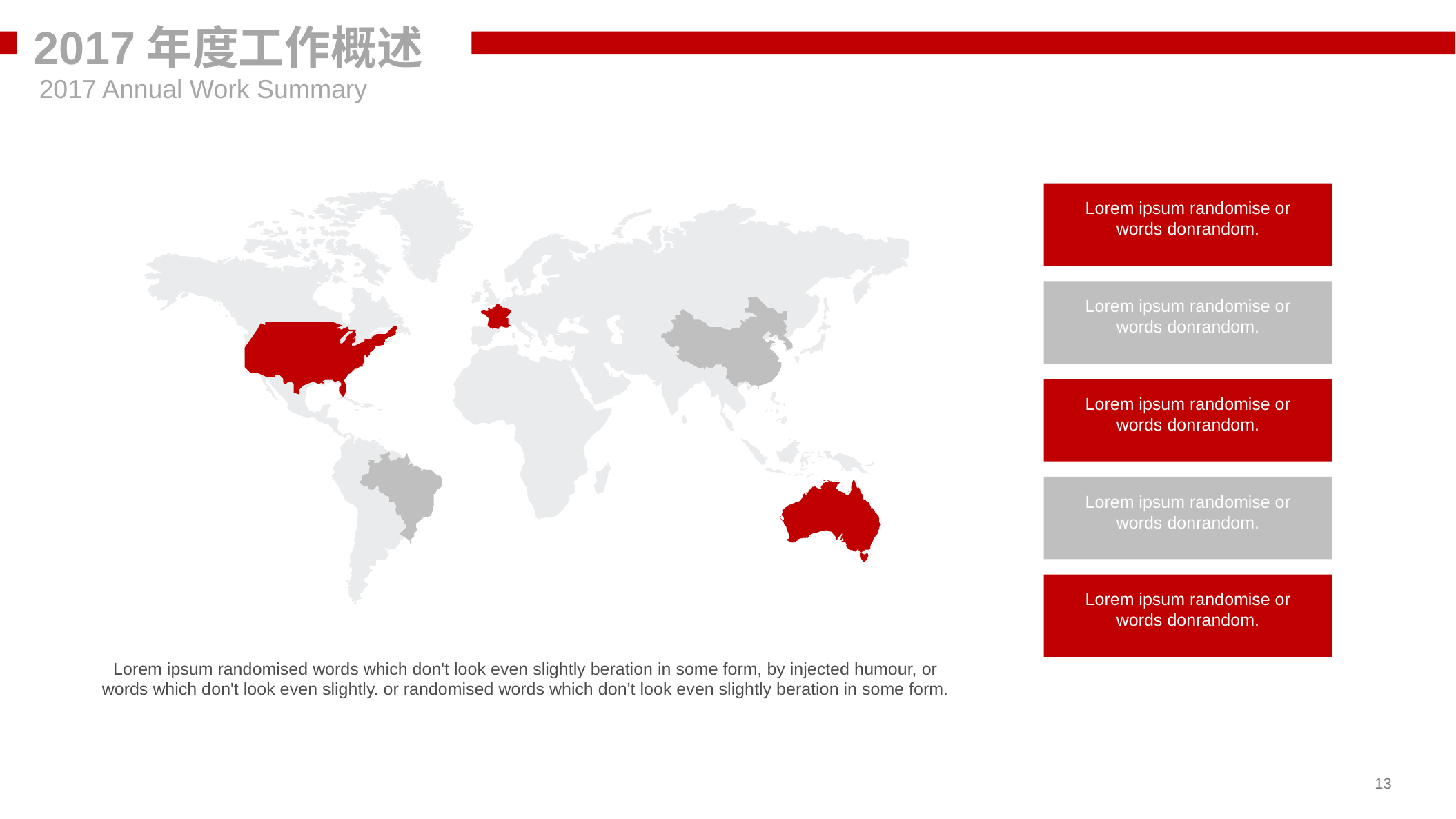

2017年度工作概述

2017 Annual Work Summary

Lorem ipsum randomise or words donrandom.

Lorem ipsum randomise or words donrandom.

Lorem ipsum randomise or words donrandom.

Lorem ipsum randomise or words donrandom.

Lorem ipsum randomise or words donrandom.
Lorem ipsum randomised words which don't look even slightly beration in some form, by injected humour, or words which don't look even slightly. or randomised words which don't look even slightly beration in some form.
13